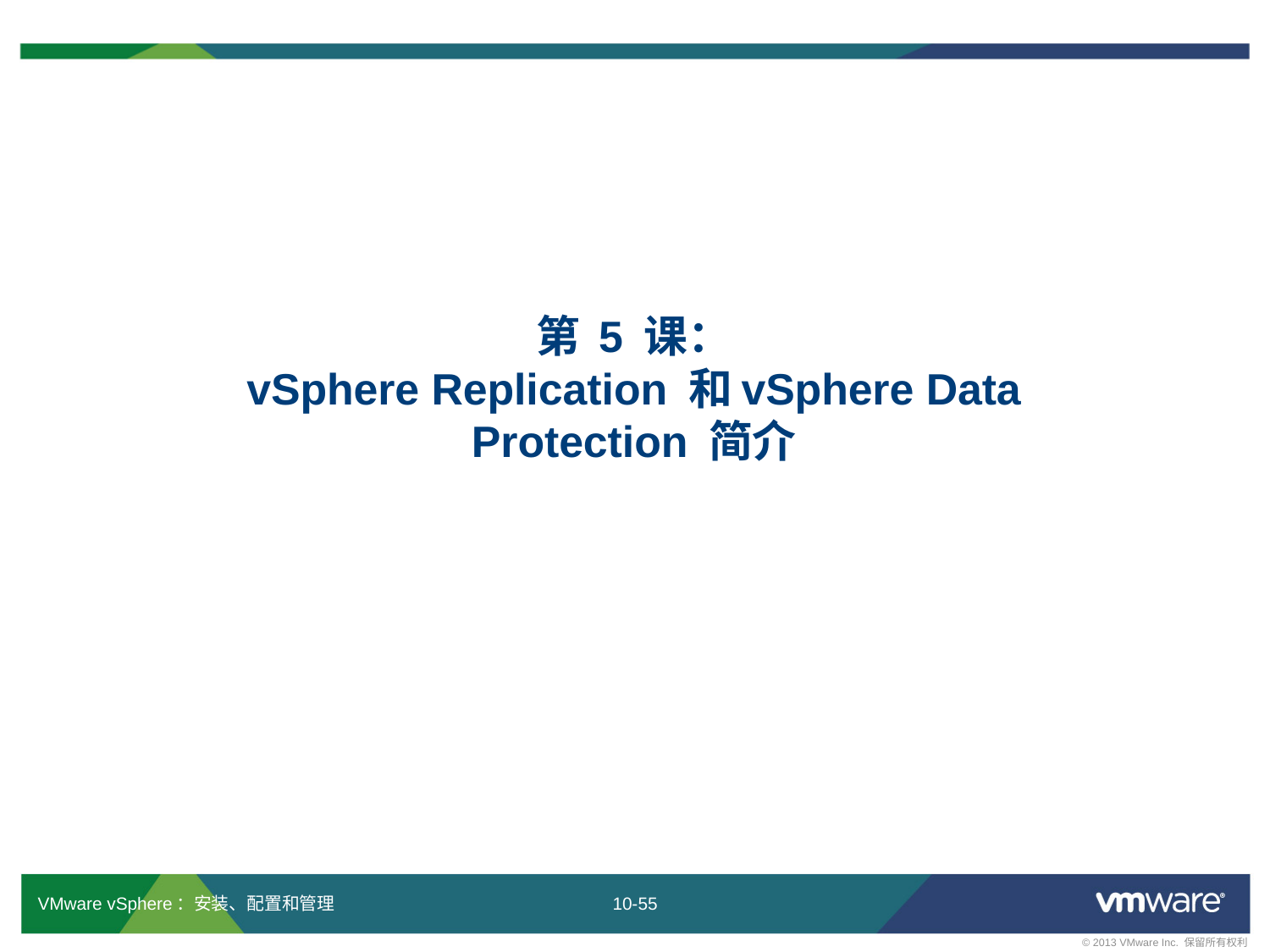

# 第 5 课： vSphere Replication 和vSphere Data Protection 简介